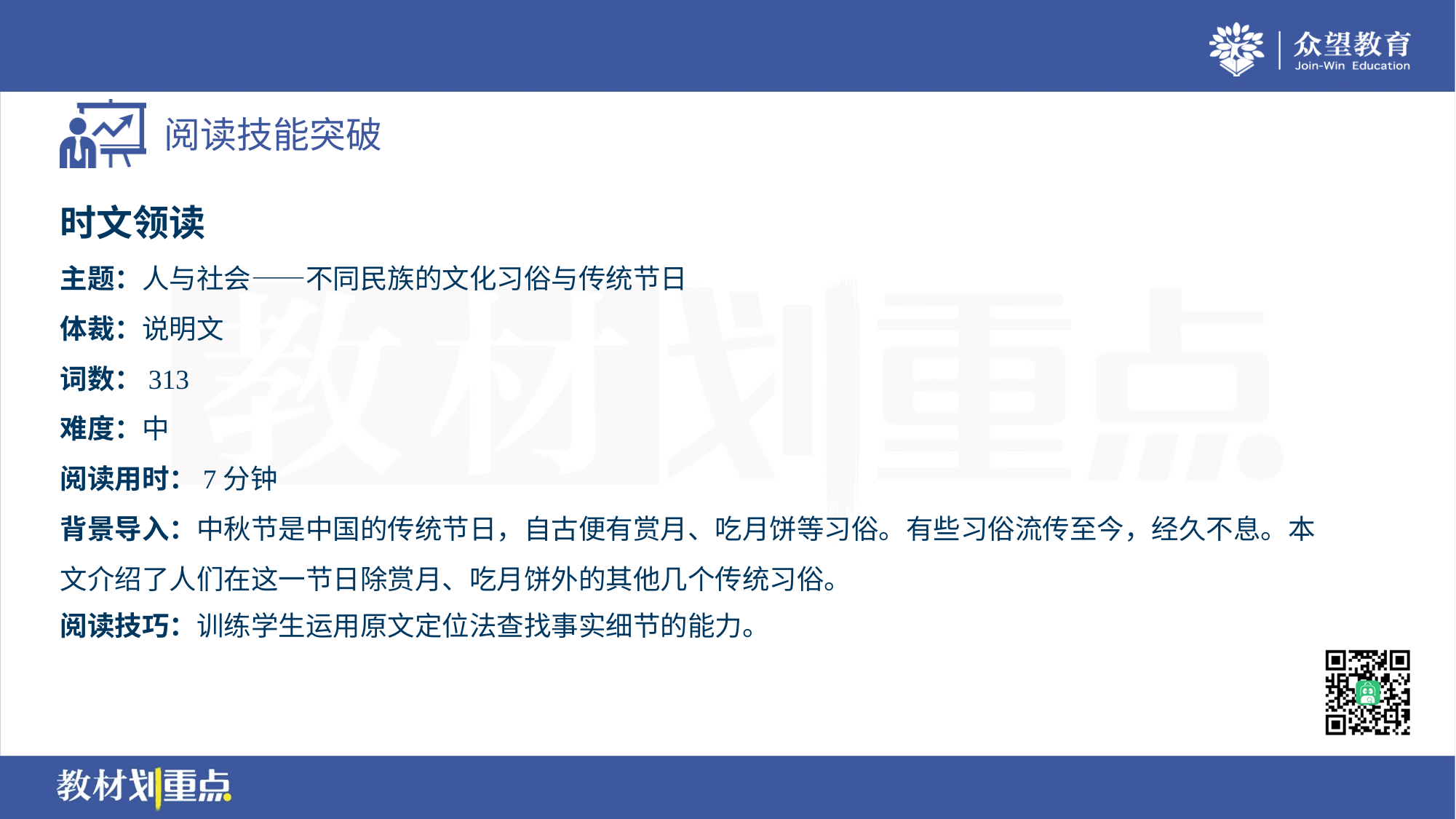

时文领读
主题：人与社会——不同民族的文化习俗与传统节日
体裁：说明文
词数：313
难度：中
阅读用时：7分钟
背景导入：中秋节是中国的传统节日，自古便有赏月、吃月饼等习俗。有些习俗流传至今，经久不息。本
文介绍了人们在这一节日除赏月、吃月饼外的其他几个传统习俗。
阅读技巧：训练学生运用原文定位法查找事实细节的能力。